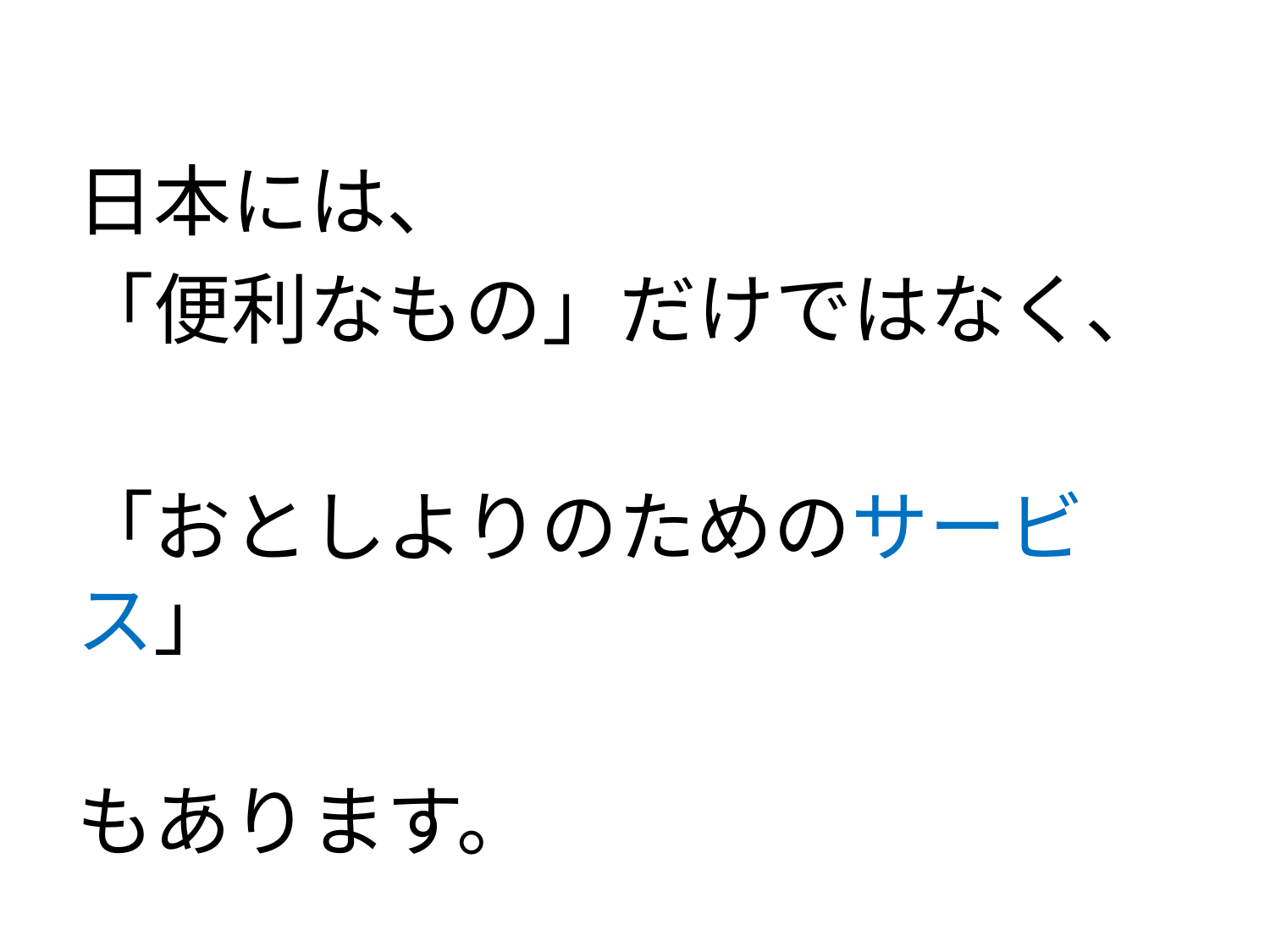

日本には、
「便利なもの」だけではなく、

「おとしよりのためのサービス」
　　　　　　　　　　　　　　もあります。

ビデオを見てみましょう！